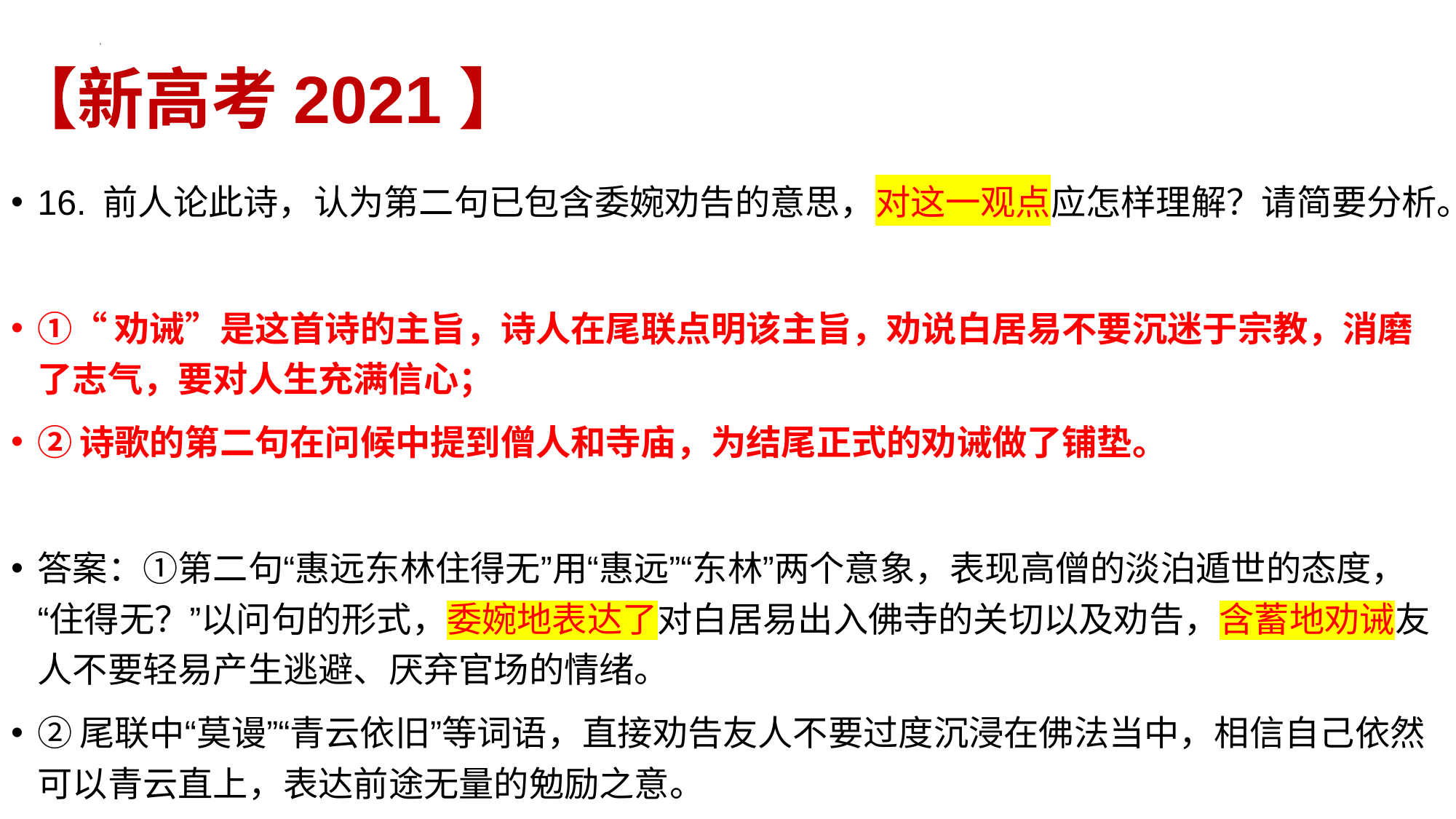

# 【新高考2021】
16. 前人论此诗，认为第二句已包含委婉劝告的意思，对这一观点应怎样理解？请简要分析。

①“劝诫”是这首诗的主旨，诗人在尾联点明该主旨，劝说白居易不要沉迷于宗教，消磨了志气，要对人生充满信心；
②诗歌的第二句在问候中提到僧人和寺庙，为结尾正式的劝诫做了铺垫。

答案：①第二句“惠远东林住得无”用“惠远”“东林”两个意象，表现高僧的淡泊遁世的态度，“住得无？”以问句的形式，委婉地表达了对白居易出入佛寺的关切以及劝告，含蓄地劝诫友人不要轻易产生逃避、厌弃官场的情绪。
②尾联中“莫谩”“青云依旧”等词语，直接劝告友人不要过度沉浸在佛法当中，相信自己依然可以青云直上，表达前途无量的勉励之意。